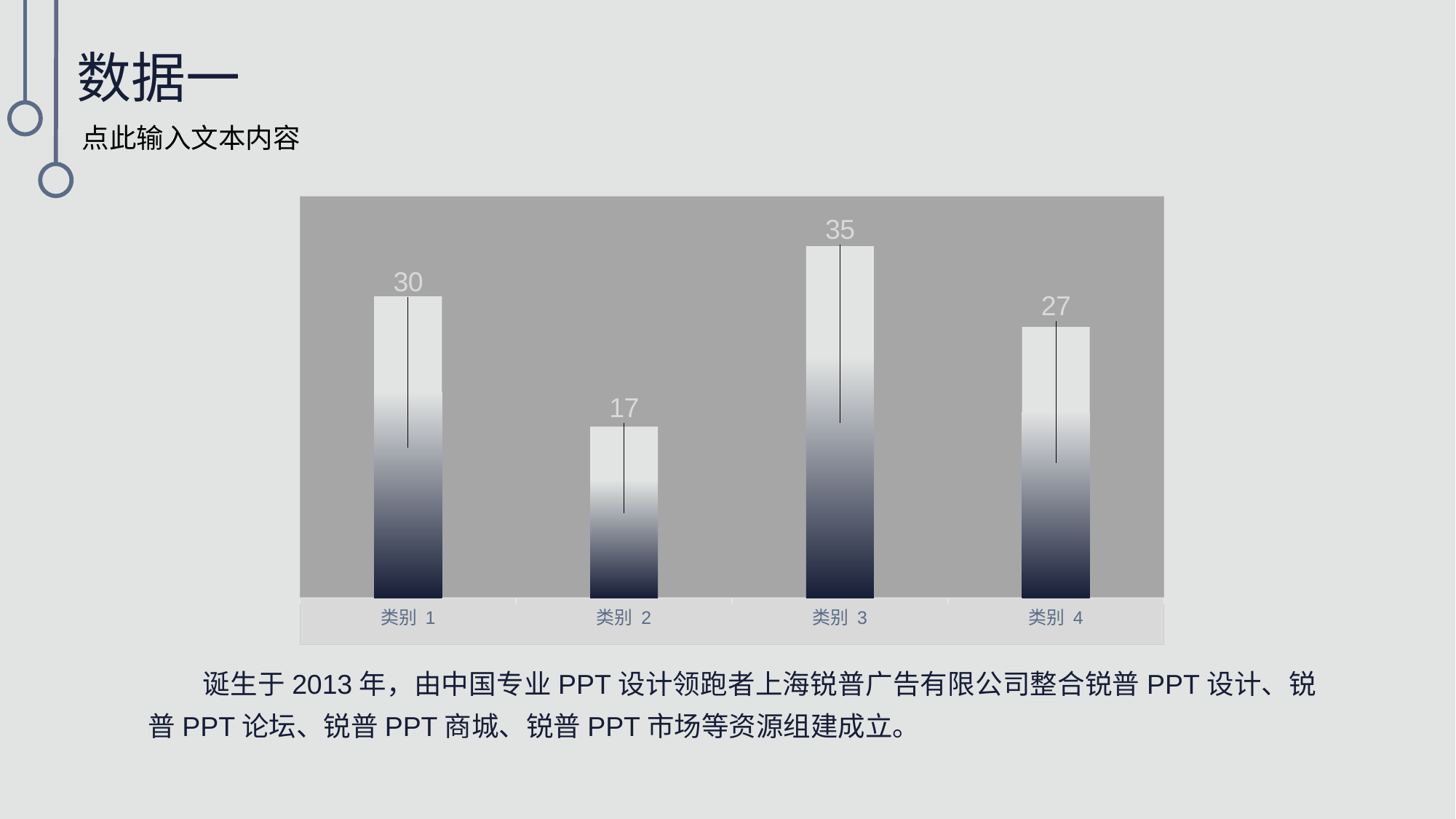

数据一
点此输入文本内容

### Chart

| Category | 系列 2 |
|---|---|
| 类别 1 | 30.0 |
| 类别 2 | 17.0 |
| 类别 3 | 35.0 |
| 类别 4 | 27.0 |
诞生于2013年，由中国专业PPT设计领跑者上海锐普广告有限公司整合锐普PPT设计、锐普PPT论坛、锐普PPT商城、锐普PPT市场等资源组建成立。